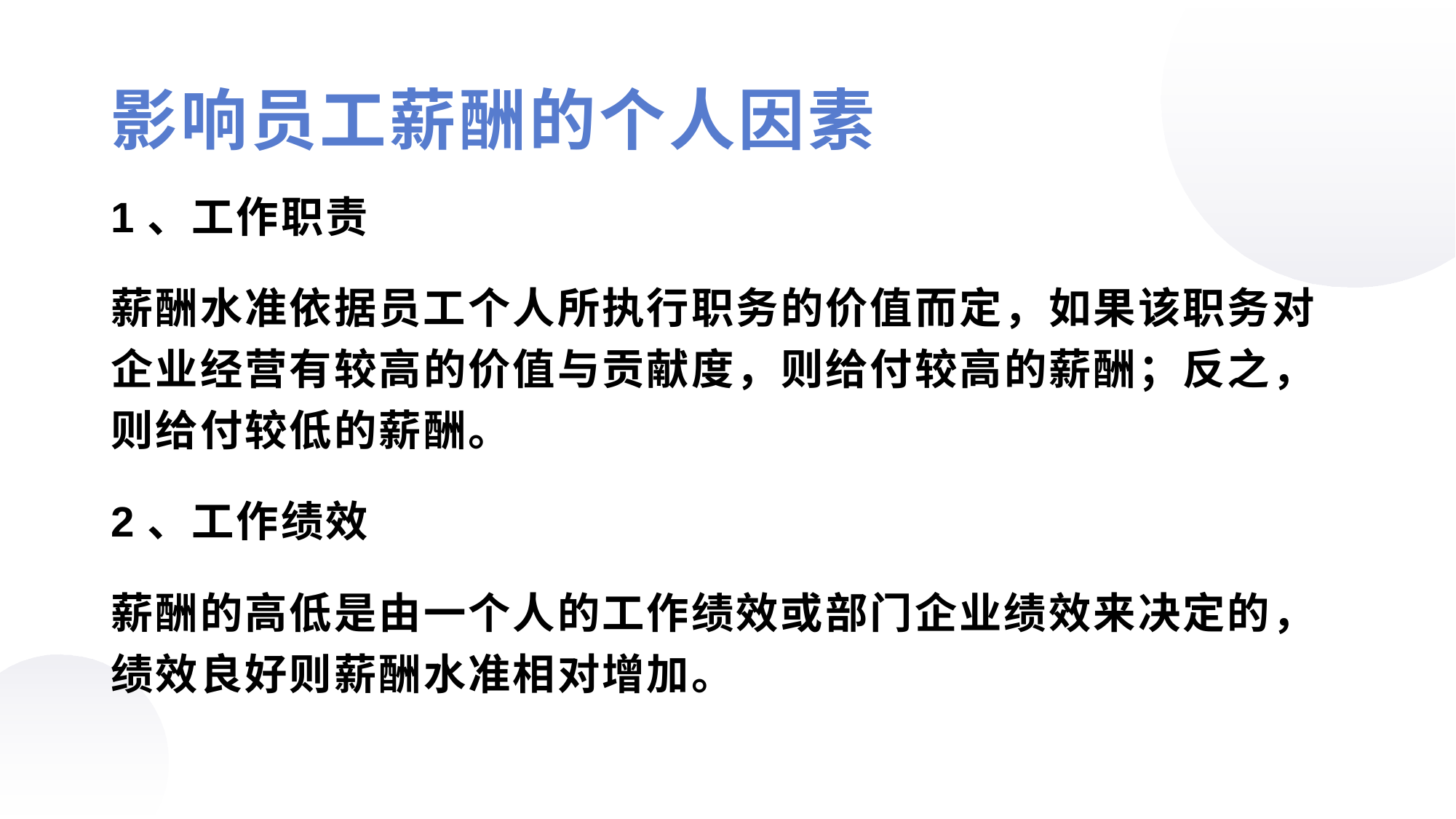

影响员工薪酬的个人因素
1、工作职责
薪酬水准依据员工个人所执行职务的价值而定，如果该职务对企业经营有较高的价值与贡献度，则给付较高的薪酬；反之，则给付较低的薪酬。
2、工作绩效
薪酬的高低是由一个人的工作绩效或部门企业绩效来决定的，绩效良好则薪酬水准相对增加。